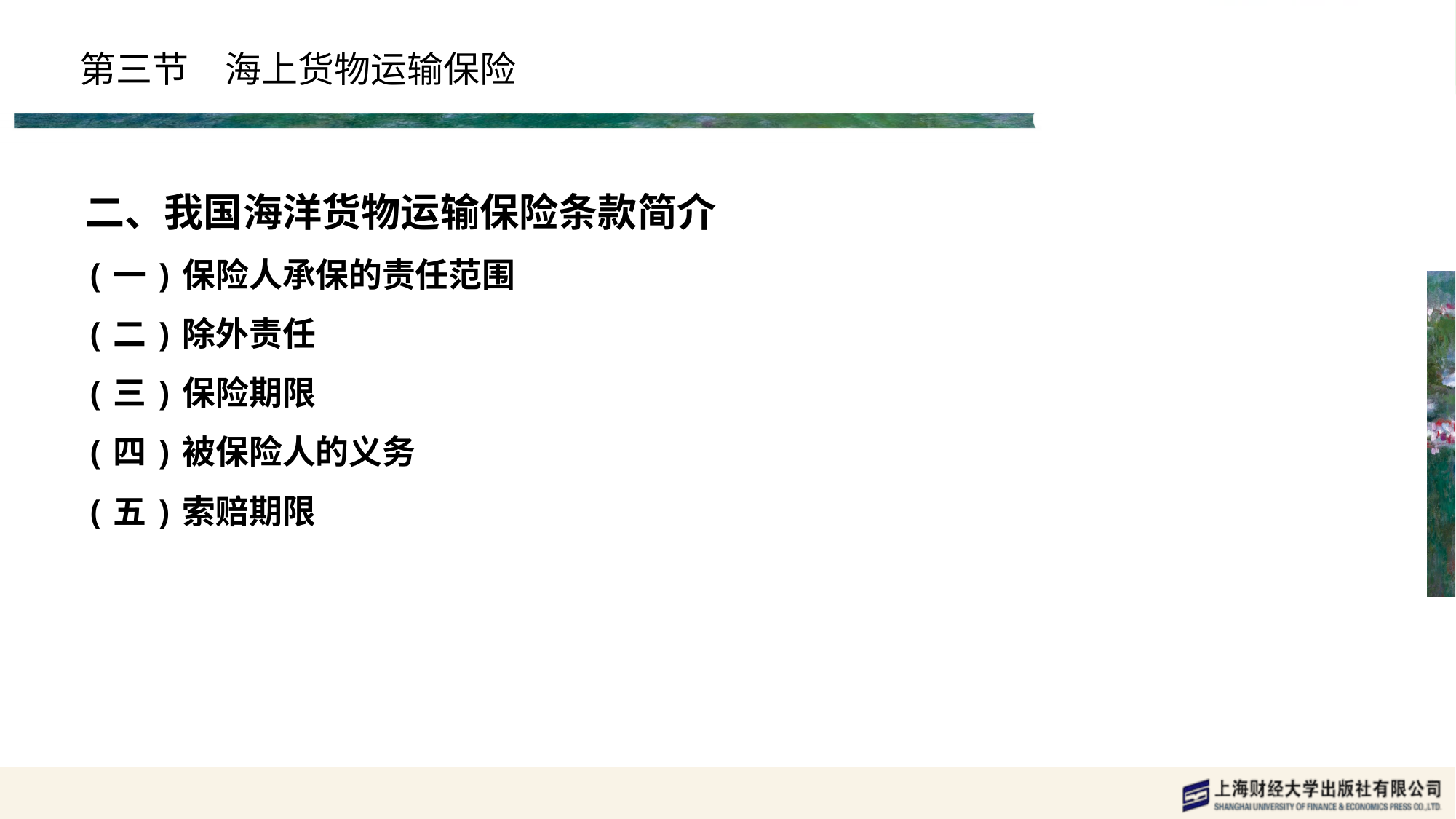

# 第三节　海上货物运输保险
二、我国海洋货物运输保险条款简介
(一)保险人承保的责任范围
(二)除外责任
(三)保险期限
(四)被保险人的义务
(五)索赔期限